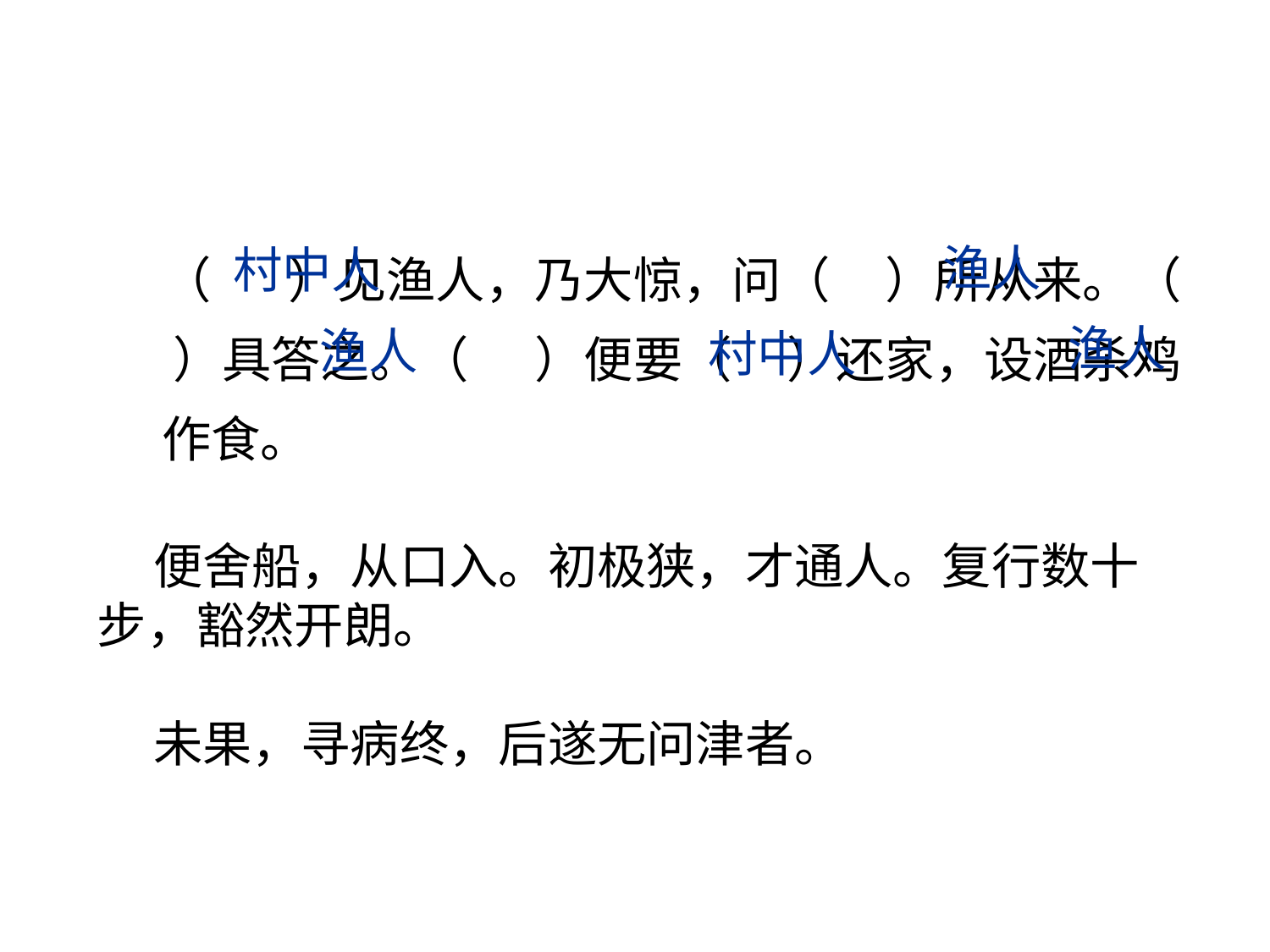

（       ）见渔人，乃大惊，问（     ）所从来。（    ）具答之。（      ）便要（     ）还家，设酒杀鸡作食。

渔人
村中人
渔人
渔人
村中人
    便舍船，从口入。初极狭，才通人。复行数十步，豁然开朗。

    未果，寻病终，后遂无问津者。